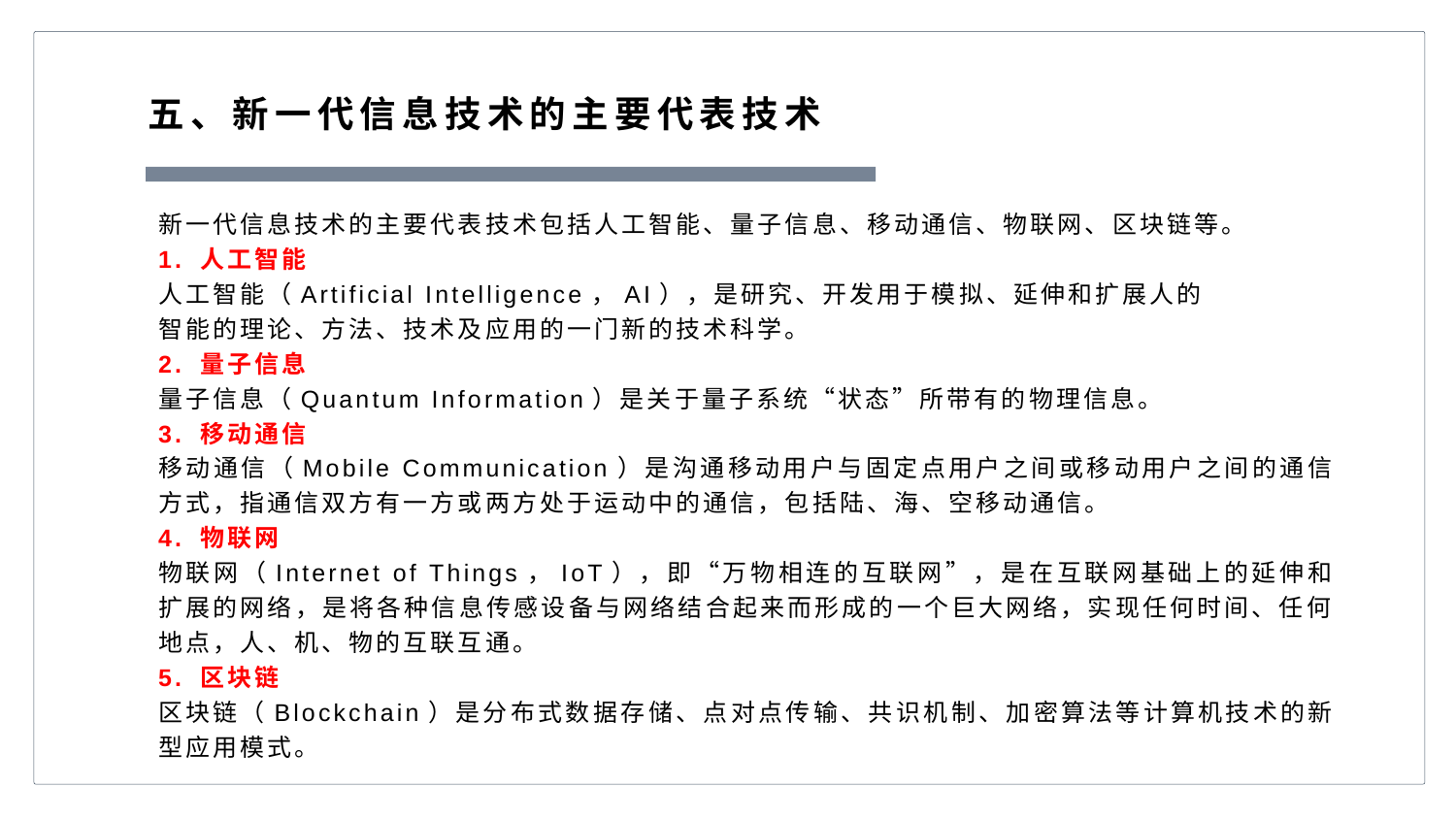

五、新一代信息技术的主要代表技术

新一代信息技术的主要代表技术包括人工智能、量子信息、移动通信、物联网、区块链等。
1. 人工智能
人工智能（Artificial Intelligence，AI），是研究、开发用于模拟、延伸和扩展人的
智能的理论、方法、技术及应用的一门新的技术科学。
2. 量子信息
量子信息（Quantum Information）是关于量子系统“状态”所带有的物理信息。
3. 移动通信
移动通信（Mobile Communication）是沟通移动用户与固定点用户之间或移动用户之间的通信方式，指通信双方有一方或两方处于运动中的通信，包括陆、海、空移动通信。
4. 物联网
物联网（Internet of Things，IoT），即“万物相连的互联网”，是在互联网基础上的延伸和扩展的网络，是将各种信息传感设备与网络结合起来而形成的一个巨大网络，实现任何时间、任何地点，人、机、物的互联互通。
5. 区块链
区块链（Blockchain）是分布式数据存储、点对点传输、共识机制、加密算法等计算机技术的新型应用模式。